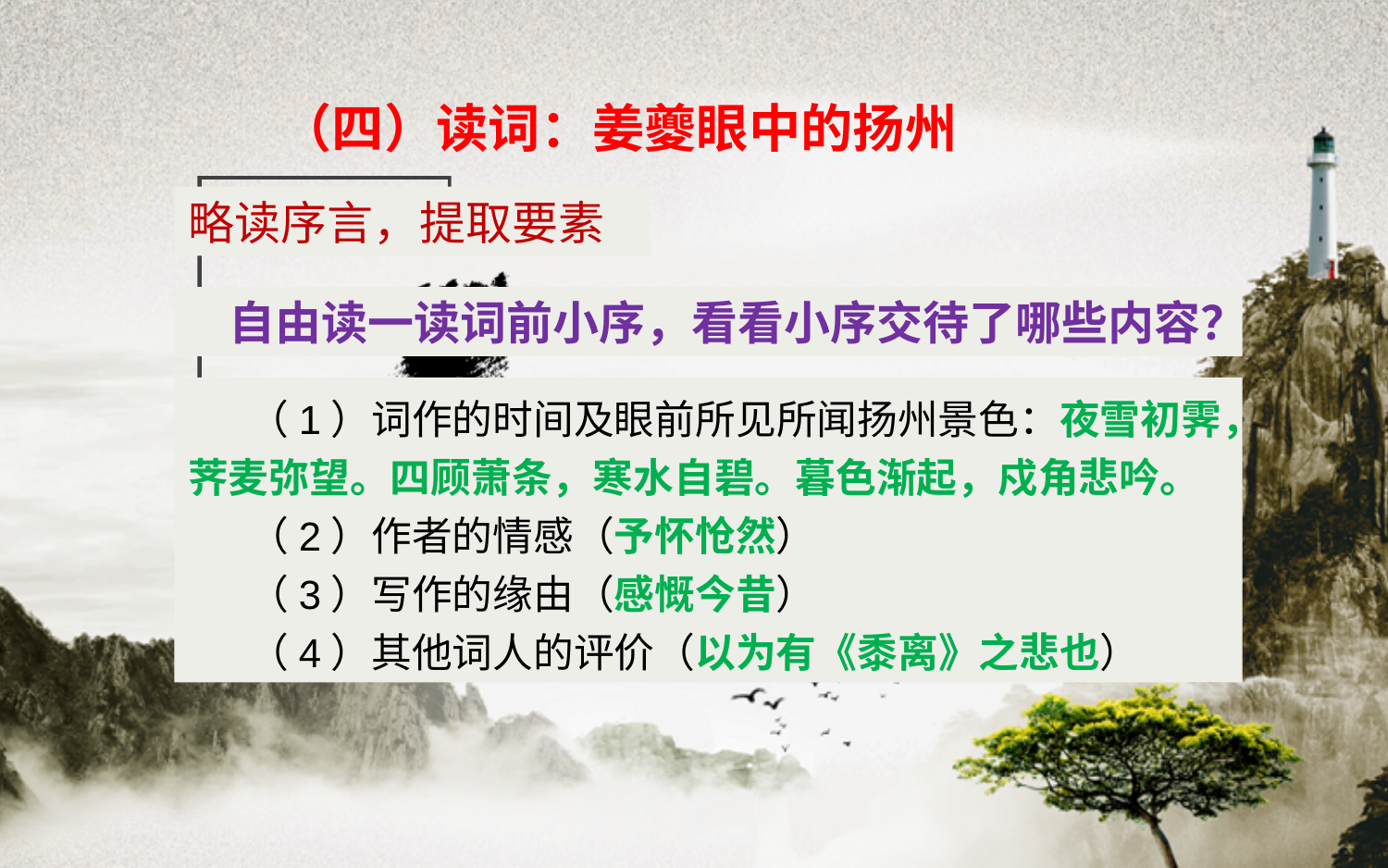

（四）读词：姜夔眼中的扬州
略读序言，提取要素
自由读一读词前小序，看看小序交待了哪些内容？
（1）词作的时间及眼前所见所闻扬州景色：夜雪初霁，荠麦弥望。四顾萧条，寒水自碧。暮色渐起，戍角悲吟。
（2）作者的情感（予怀怆然）
（3）写作的缘由（感慨今昔）
（4）其他词人的评价（以为有《黍离》之悲也）